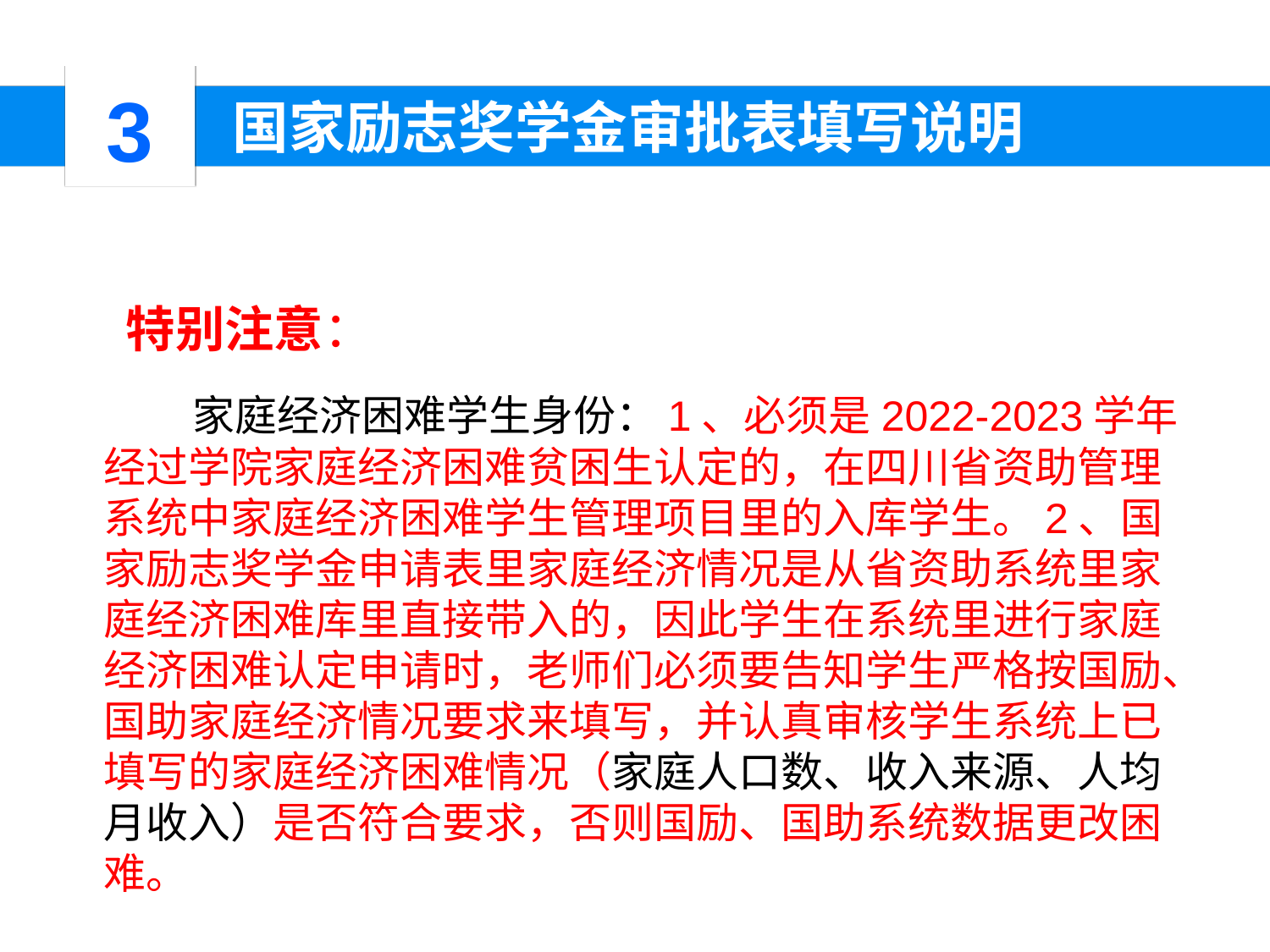

3
                国家励志奖学金审批表填写说明
 特别注意：
       家庭经济困难学生身份：1、必须是2022-2023学年经过学院家庭经济困难贫困生认定的，在四川省资助管理系统中家庭经济困难学生管理项目里的入库学生。2、国家励志奖学金申请表里家庭经济情况是从省资助系统里家庭经济困难库里直接带入的，因此学生在系统里进行家庭经济困难认定申请时，老师们必须要告知学生严格按国励、国助家庭经济情况要求来填写，并认真审核学生系统上已填写的家庭经济困难情况（家庭人口数、收入来源、人均月收入）是否符合要求，否则国励、国助系统数据更改困难。